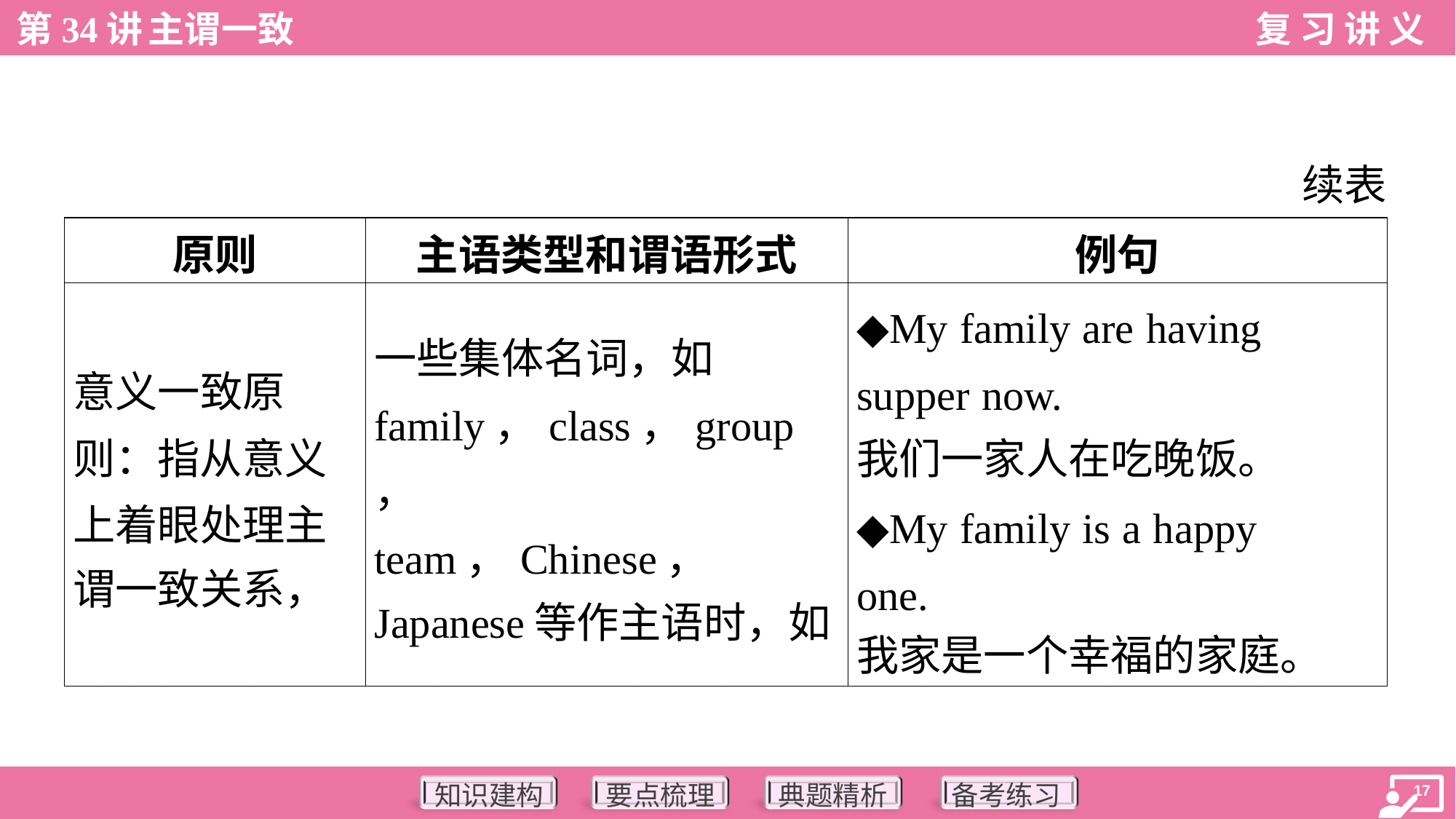

续表
| 原则 | 主语类型和谓语形式 | 例句 |
| --- | --- | --- |
| 意义一致原 则：指从意义 上着眼处理主 谓一致关系， | 一些集体名词，如 family，class，group， team，Chinese， Japanese等作主语时，如 | ◆My family are having supper now. 我们一家人在吃晚饭。 ◆My family is a happy one. 我家是一个幸福的家庭。 |